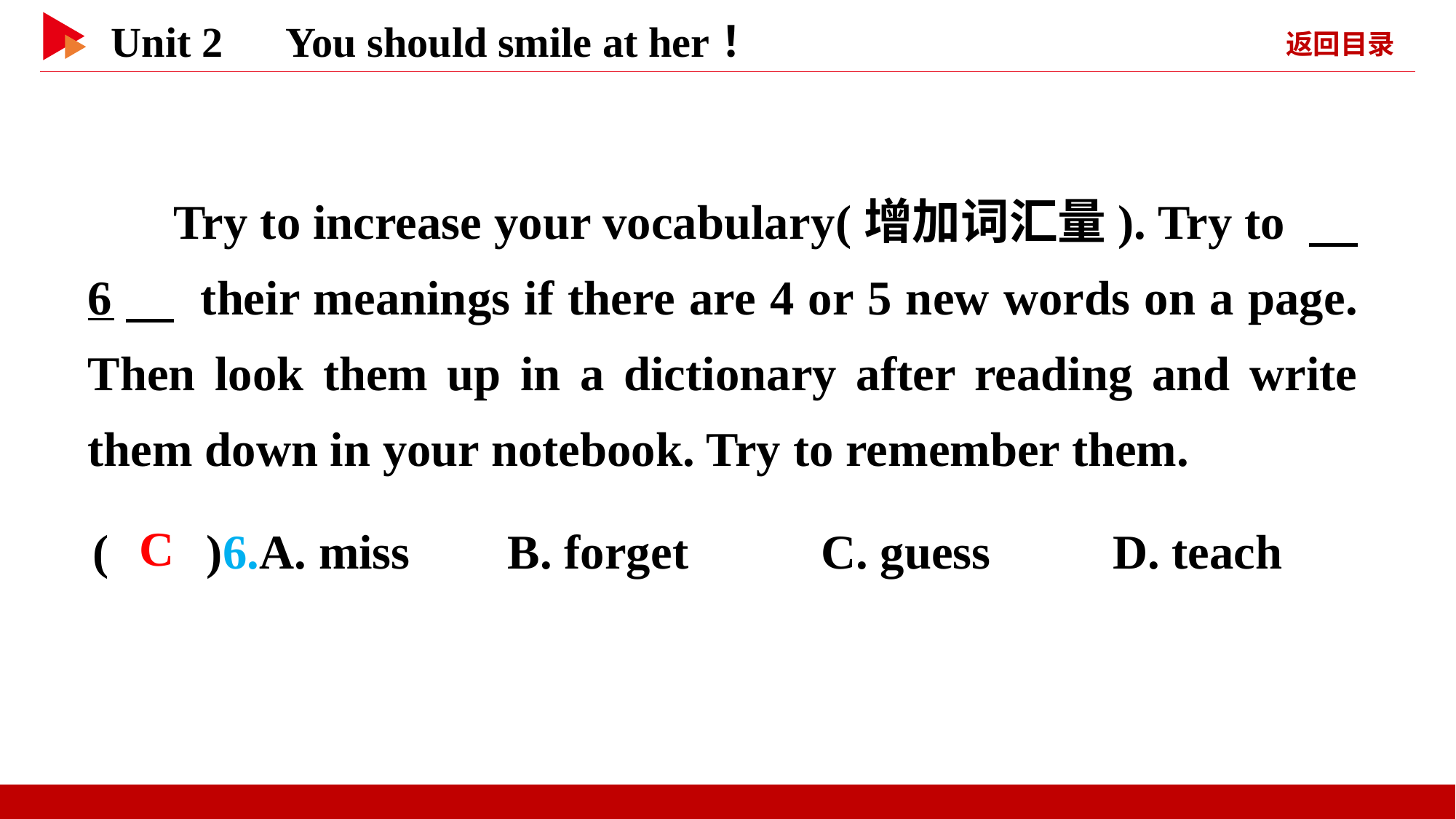

Try to increase your vocabulary(增加词汇量). Try to 　6　 their meanings if there are 4 or 5 new words on a page. Then look them up in a dictionary after reading and write them down in your notebook. Try to remember them.
(        )6.A. miss        B. forget	      C. guess          D. teach
   C